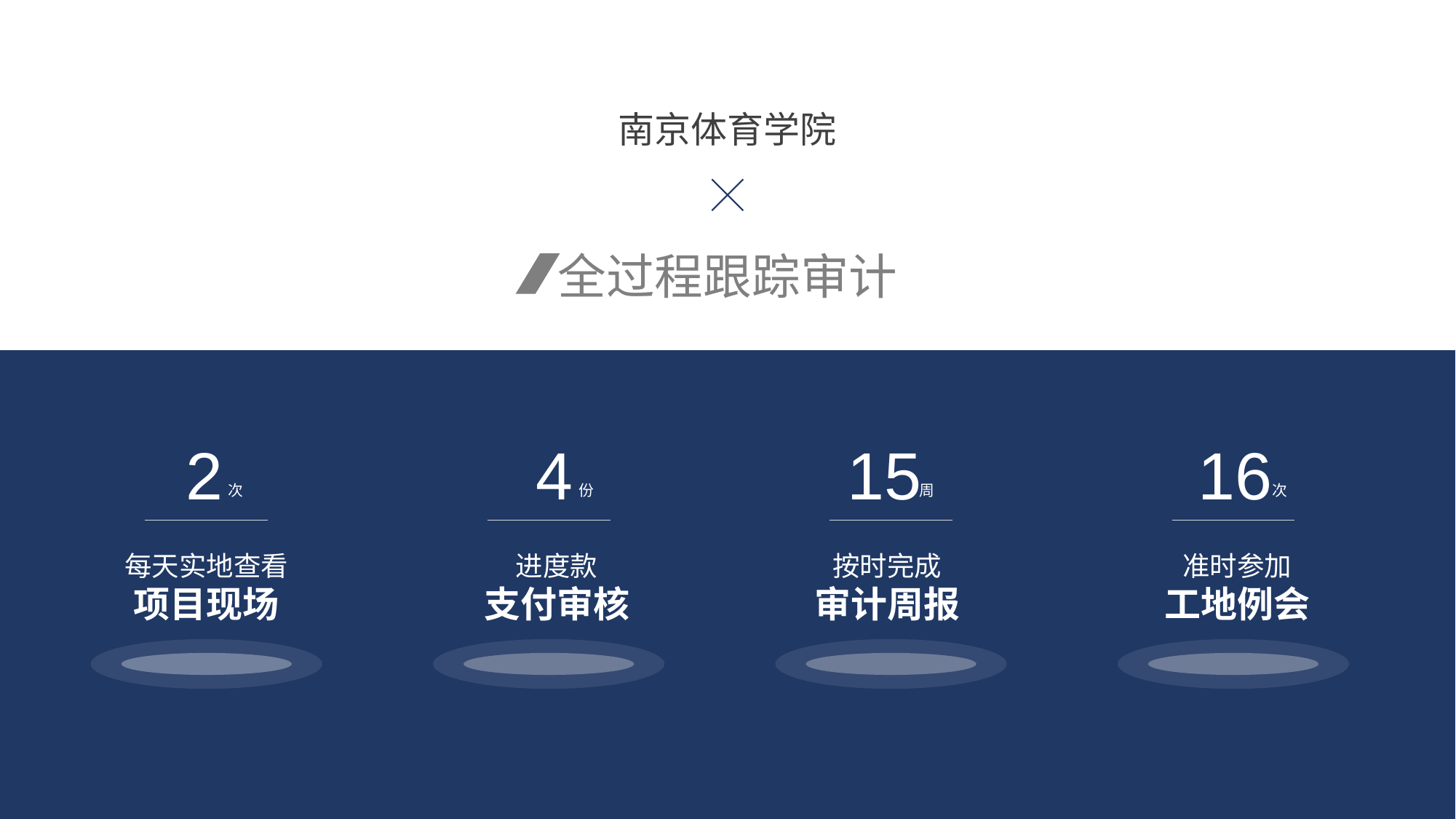

南京体育学院

全过程跟踪审计

2
4
15
16
次
份
周
次
每天实地查看
项目现场
进度款
支付审核
按时完成
审计周报
准时参加
工地例会